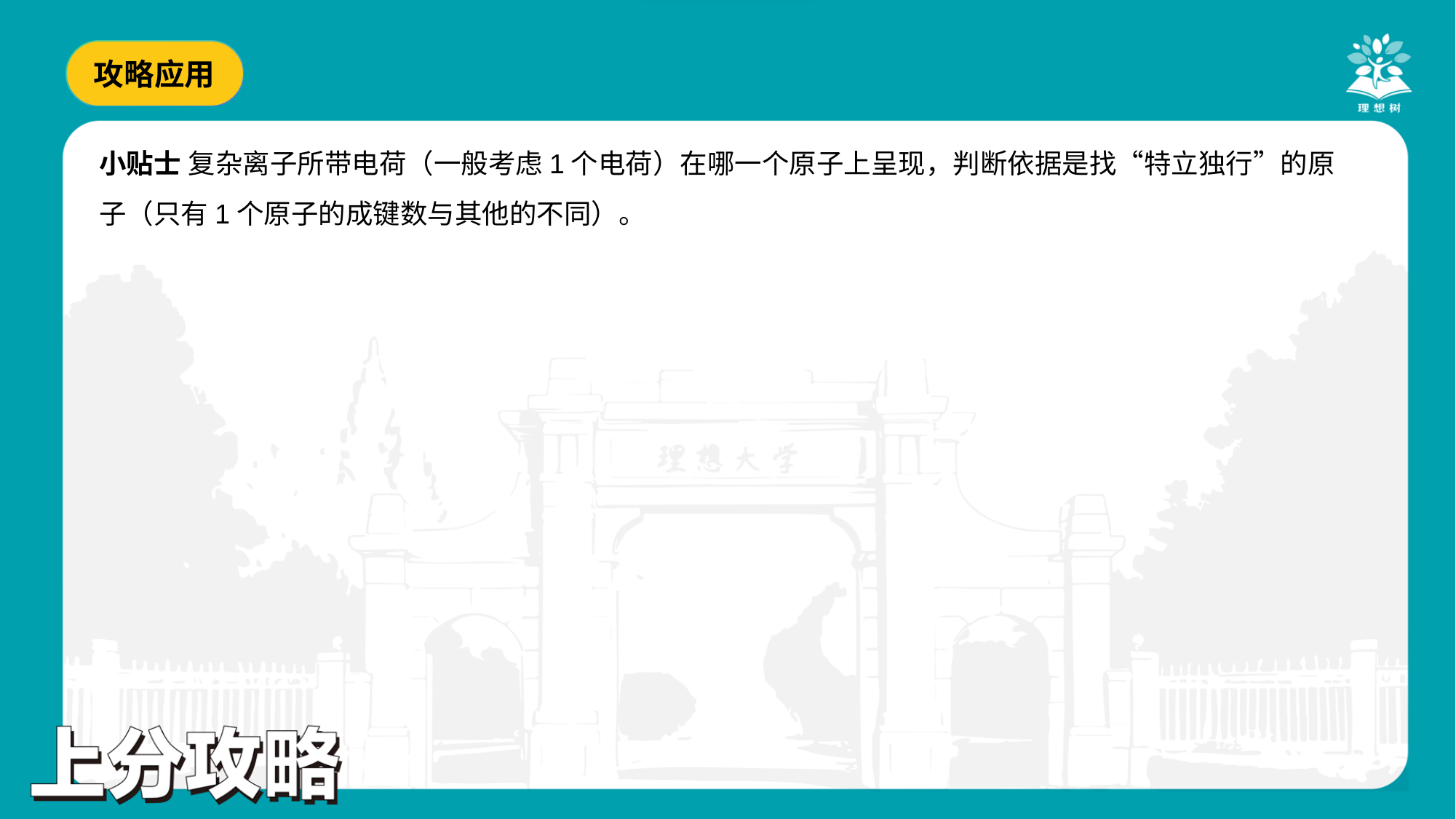

小贴士 复杂离子所带电荷（一般考虑1个电荷）在哪一个原子上呈现，判断依据是找“特立独行”的原
子（只有1个原子的成键数与其他的不同）。